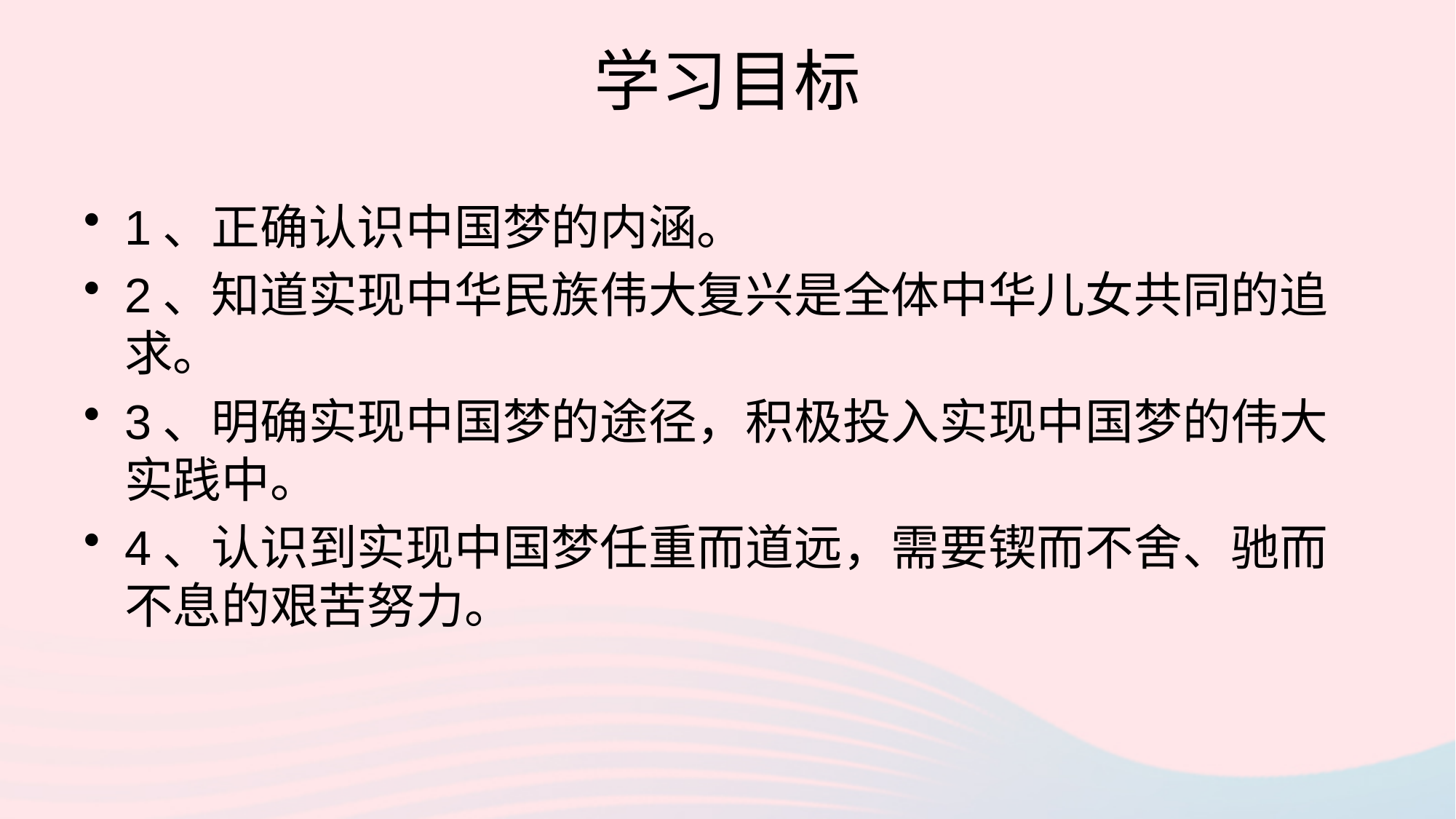

# 学习目标
1、正确认识中国梦的内涵。
2、知道实现中华民族伟大复兴是全体中华儿女共同的追求。
3、明确实现中国梦的途径，积极投入实现中国梦的伟大实践中。
4、认识到实现中国梦任重而道远，需要锲而不舍、驰而不息的艰苦努力。